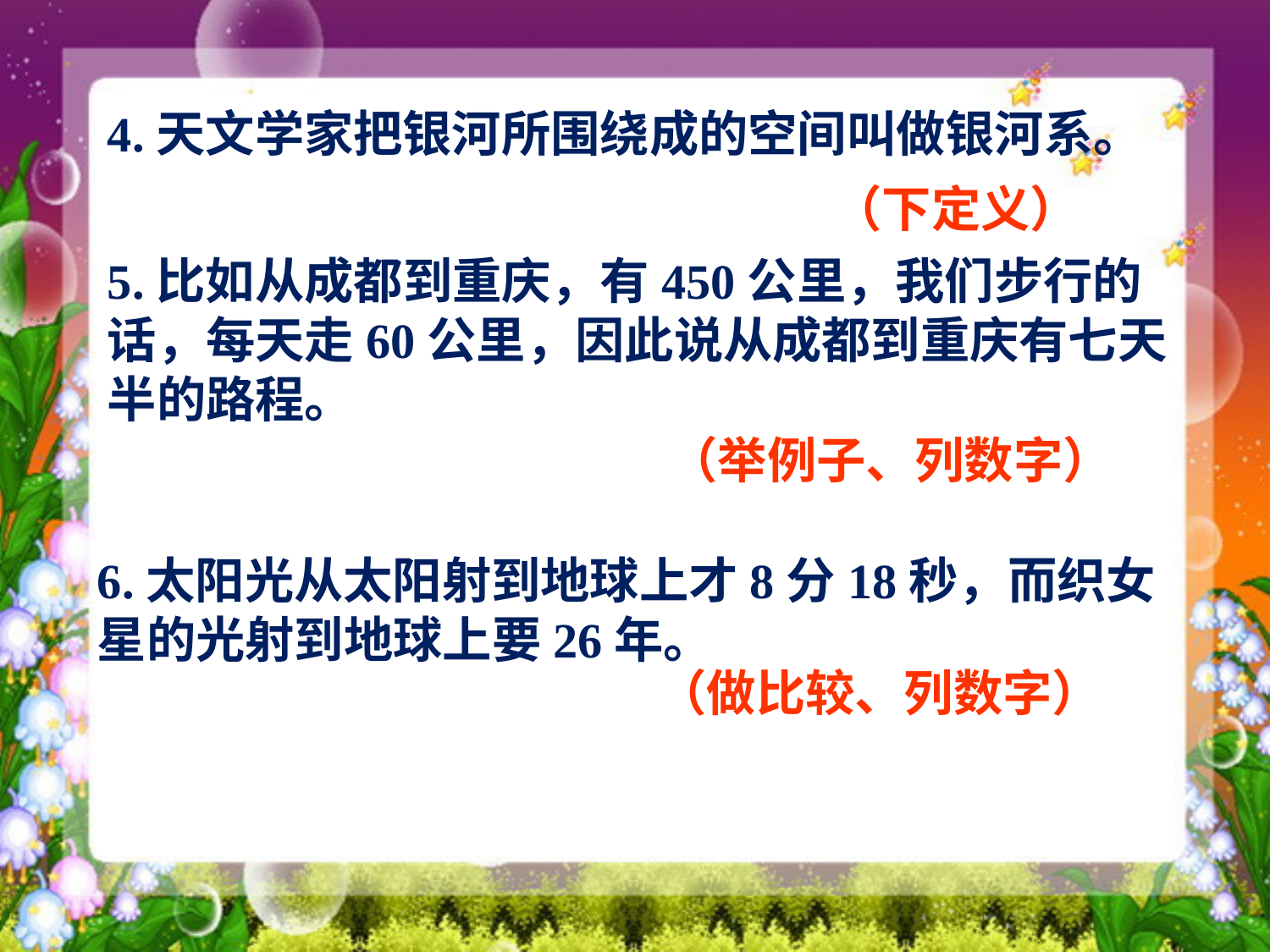

4.天文学家把银河所围绕成的空间叫做银河系。
（下定义）
5.比如从成都到重庆，有450公里，我们步行的话，每天走60公里，因此说从成都到重庆有七天半的路程。
（举例子、列数字）
6.太阳光从太阳射到地球上才8分18秒，而织女星的光射到地球上要26年。
（做比较、列数字）